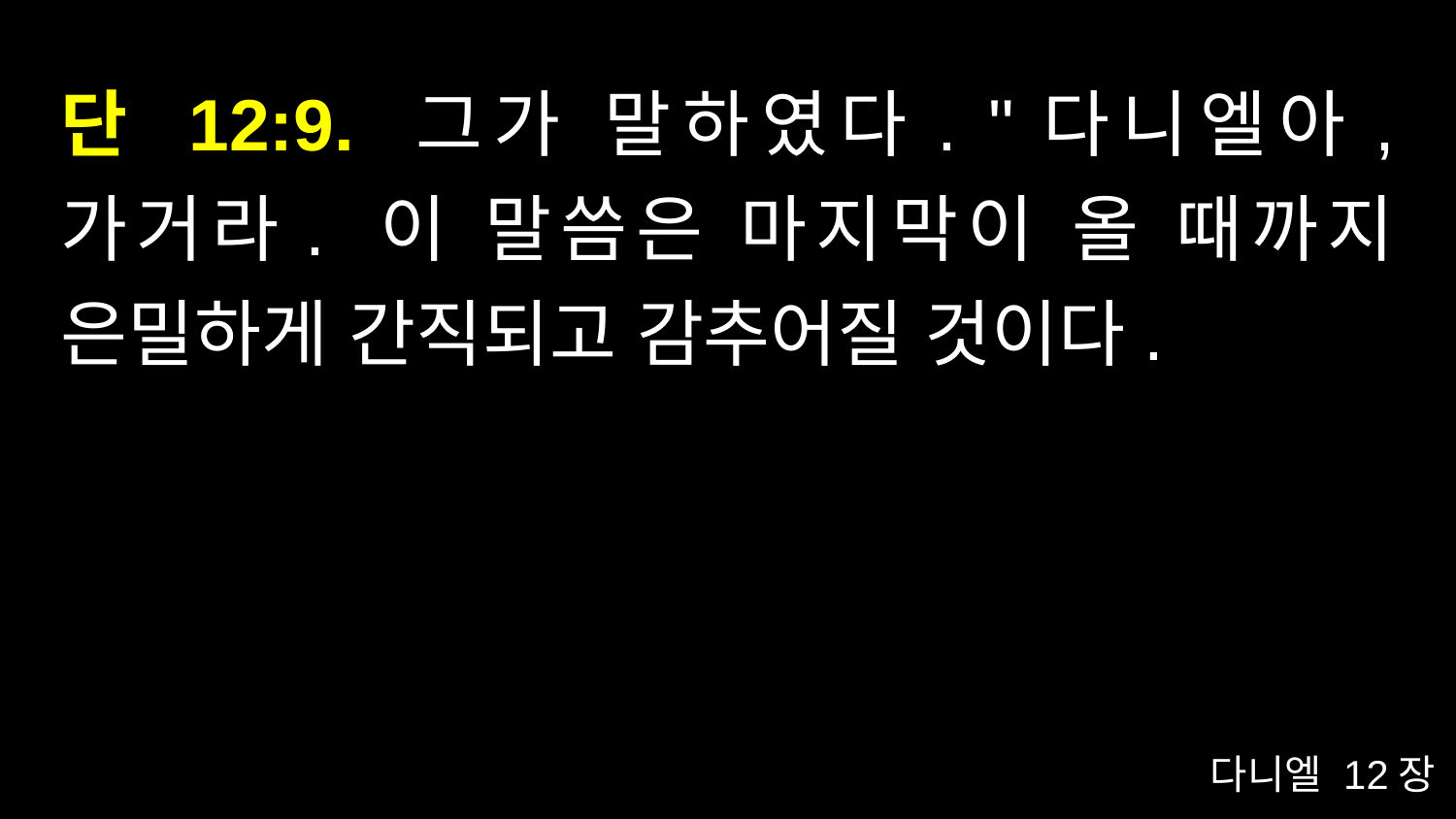

# 단 12:9. 그가 말하였다. "다니엘아, 가거라. 이 말씀은 마지막이 올 때까지 은밀하게 간직되고 감추어질 것이다.
다니엘 12장